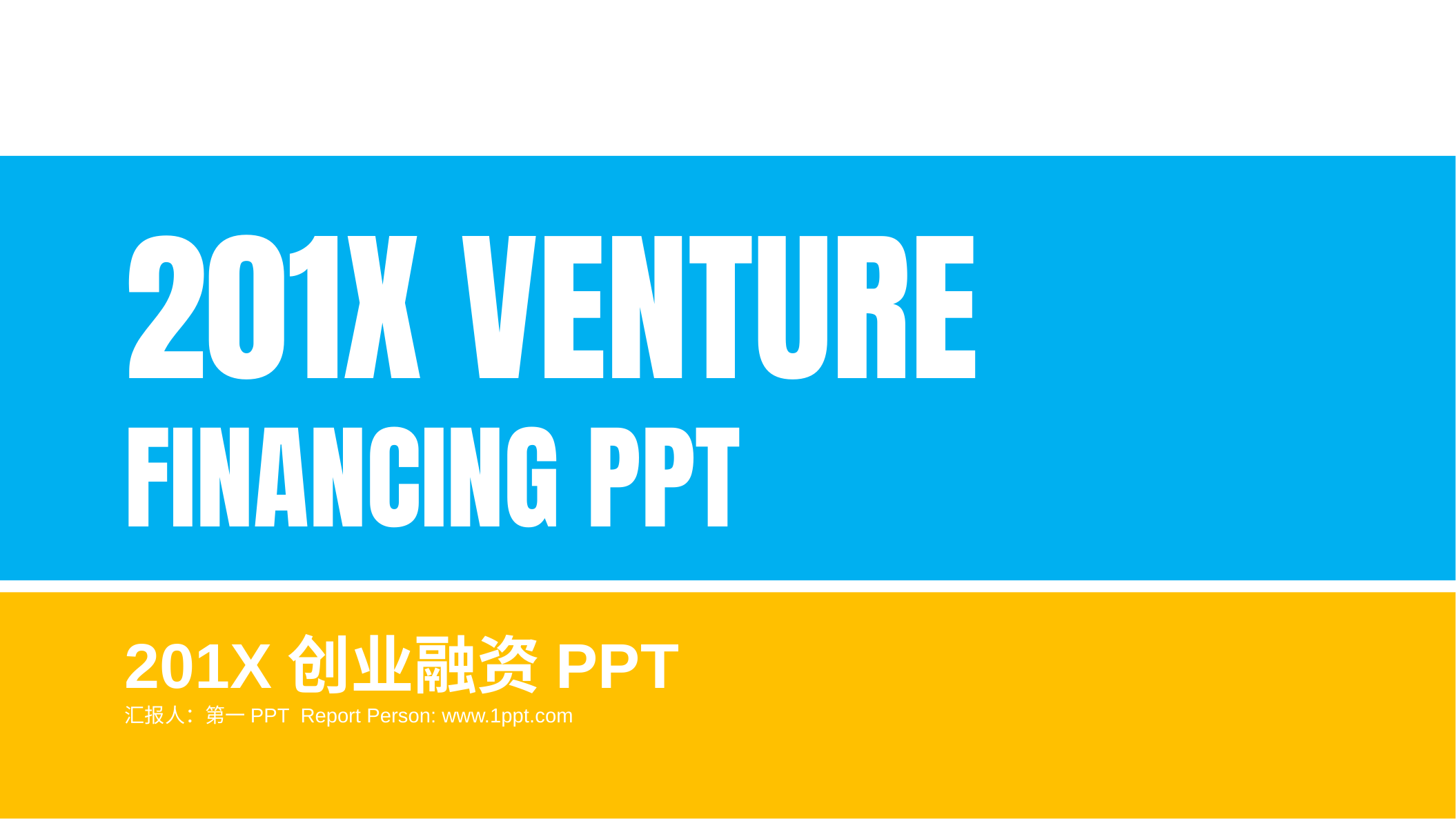

201X VENTURE FINANCING PPT

201X创业融资PPT
汇报人：第一PPT  Report Person: www.1ppt.com